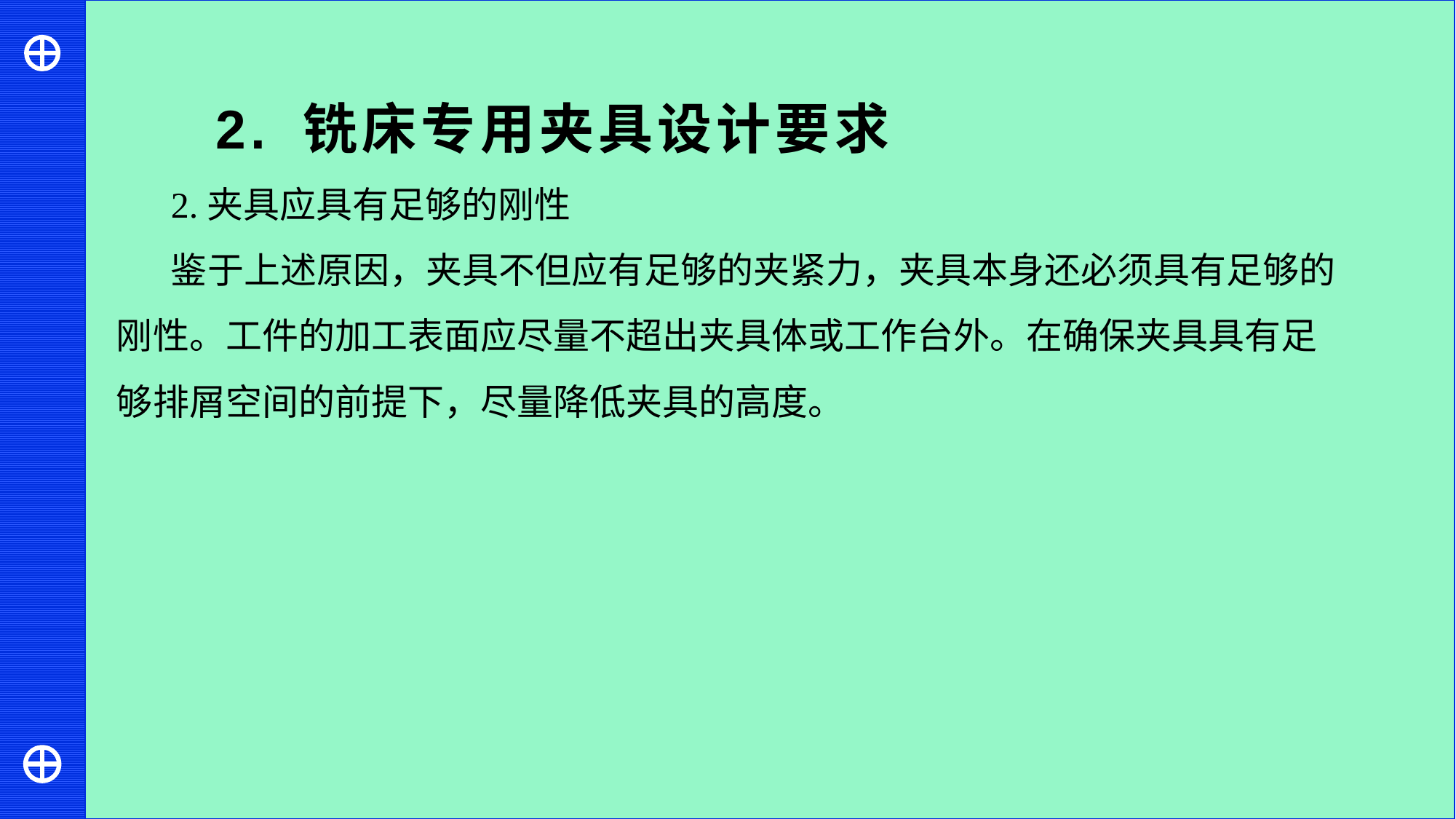

2. 铣床专用夹具设计要求
2.夹具应具有足够的刚性
鉴于上述原因，夹具不但应有足够的夹紧力，夹具本身还必须具有足够的刚性。工件的加工表面应尽量不超出夹具体或工作台外。在确保夹具具有足够排屑空间的前提下，尽量降低夹具的高度。